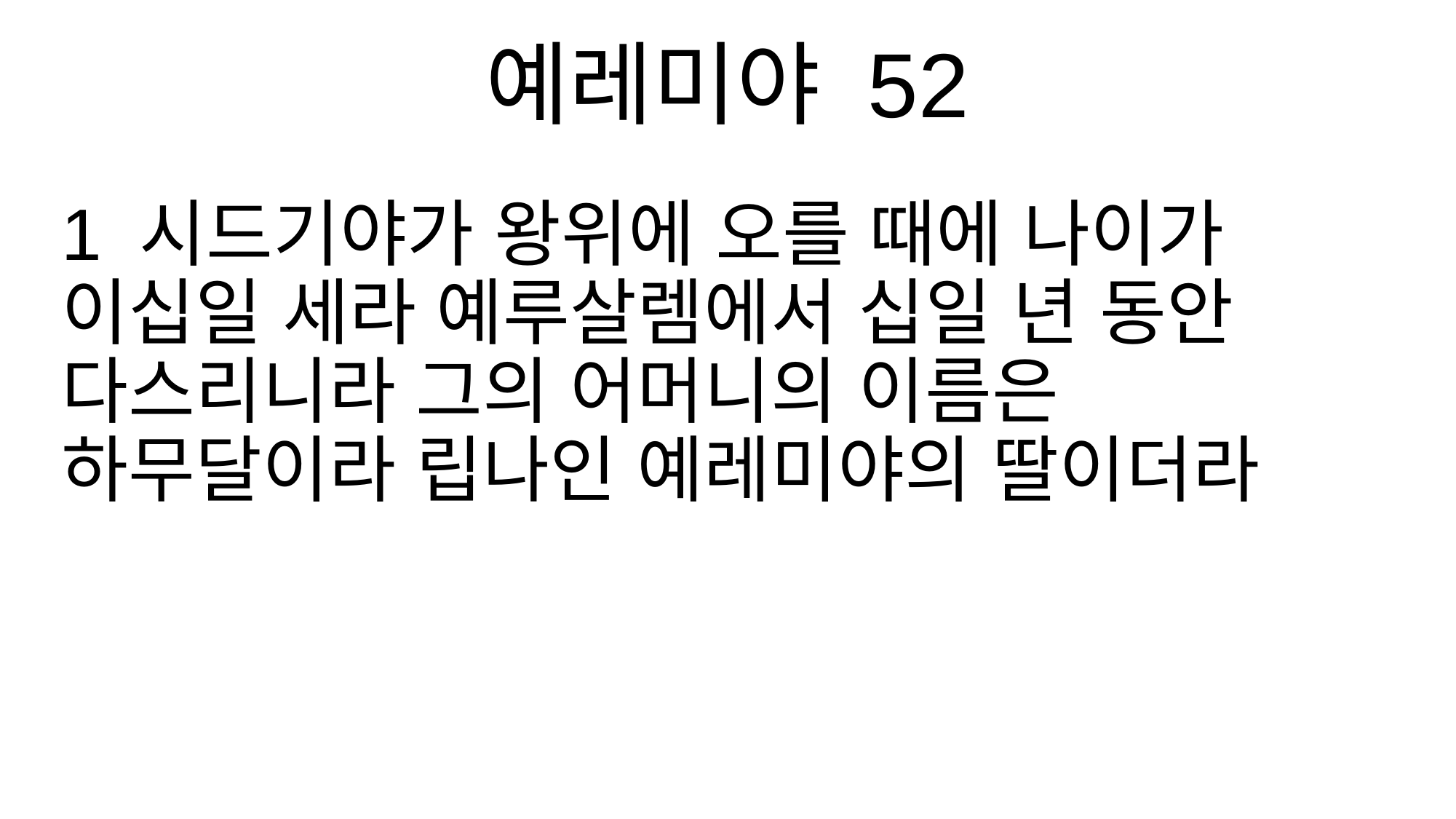

예레미야 52
1 시드기야가 왕위에 오를 때에 나이가 이십일 세라 예루살렘에서 십일 년 동안 다스리니라 그의 어머니의 이름은 하무달이라 립나인 예레미야의 딸이더라